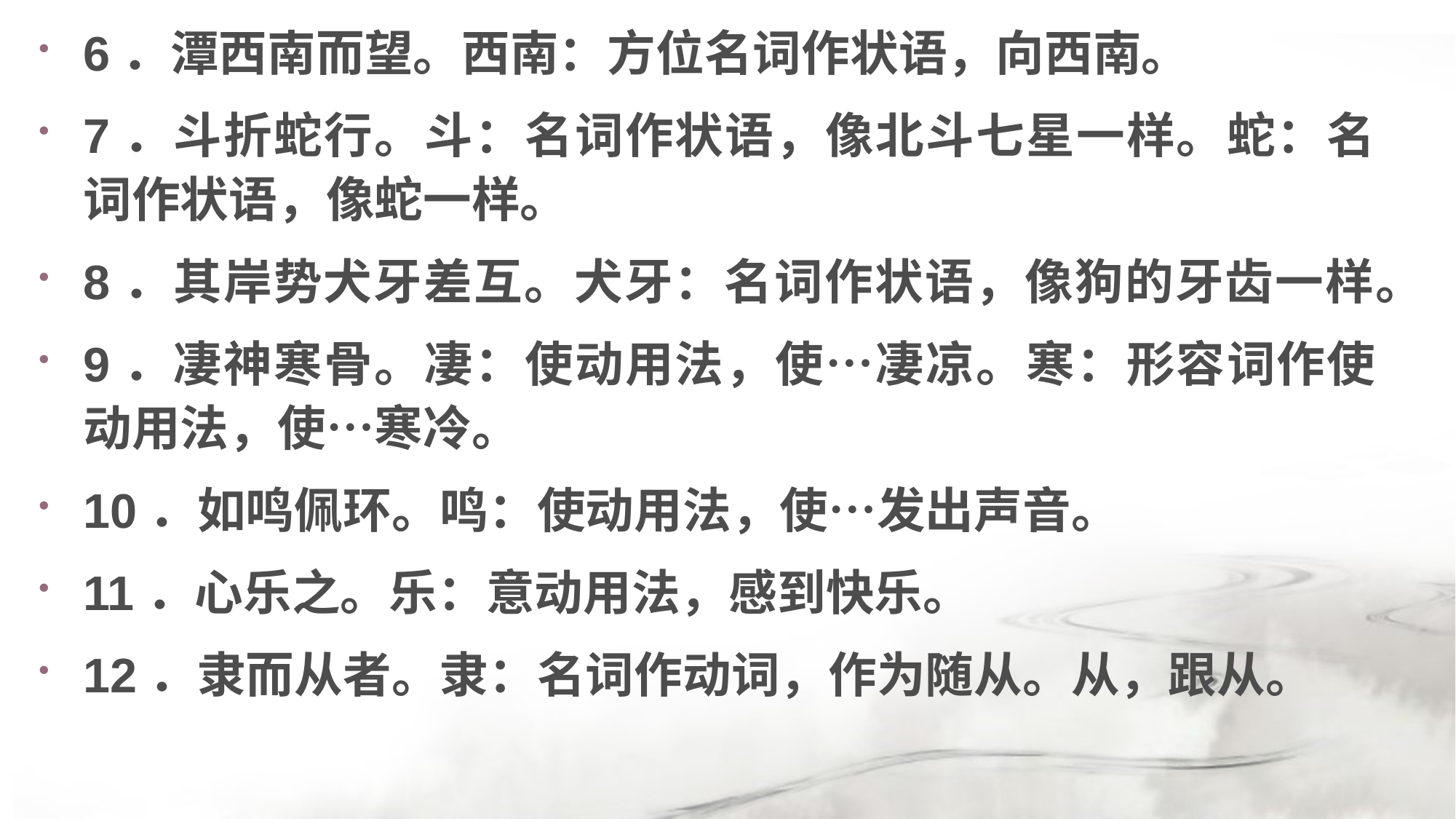

6．潭西南而望。西南：方位名词作状语，向西南。
7．斗折蛇行。斗：名词作状语，像北斗七星一样。蛇：名词作状语，像蛇一样。
8．其岸势犬牙差互。犬牙：名词作状语，像狗的牙齿一样。
9．凄神寒骨。凄：使动用法，使…凄凉。寒：形容词作使动用法，使…寒冷。
10．如鸣佩环。鸣：使动用法，使…发出声音。
11．心乐之。乐：意动用法，感到快乐。
12．隶而从者。隶：名词作动词，作为随从。从，跟从。

#